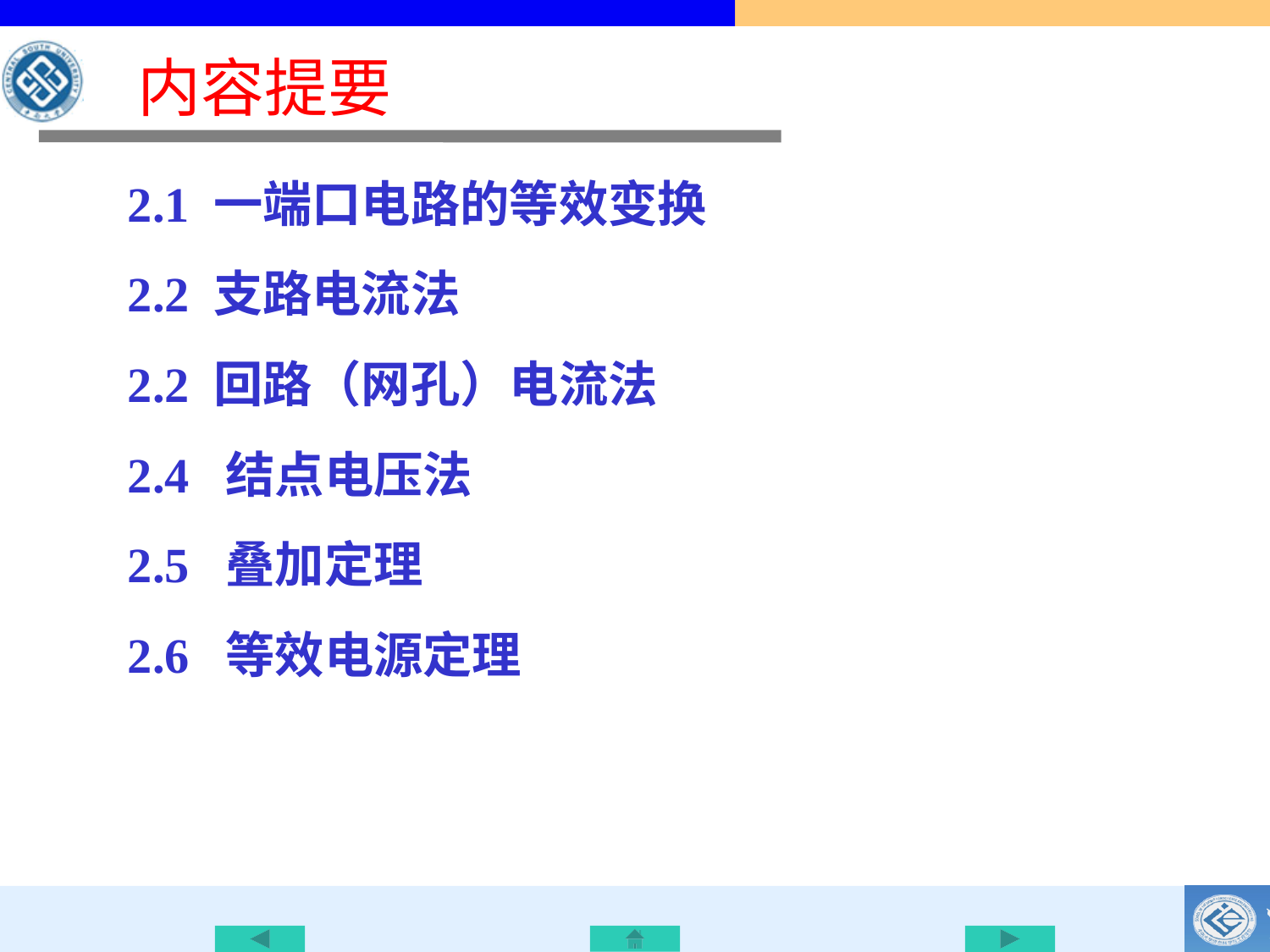

# 内容提要
2.1 一端口电路的等效变换
2.2 支路电流法
2.2 回路（网孔）电流法
2.4  结点电压法
2.5  叠加定理
2.6  等效电源定理